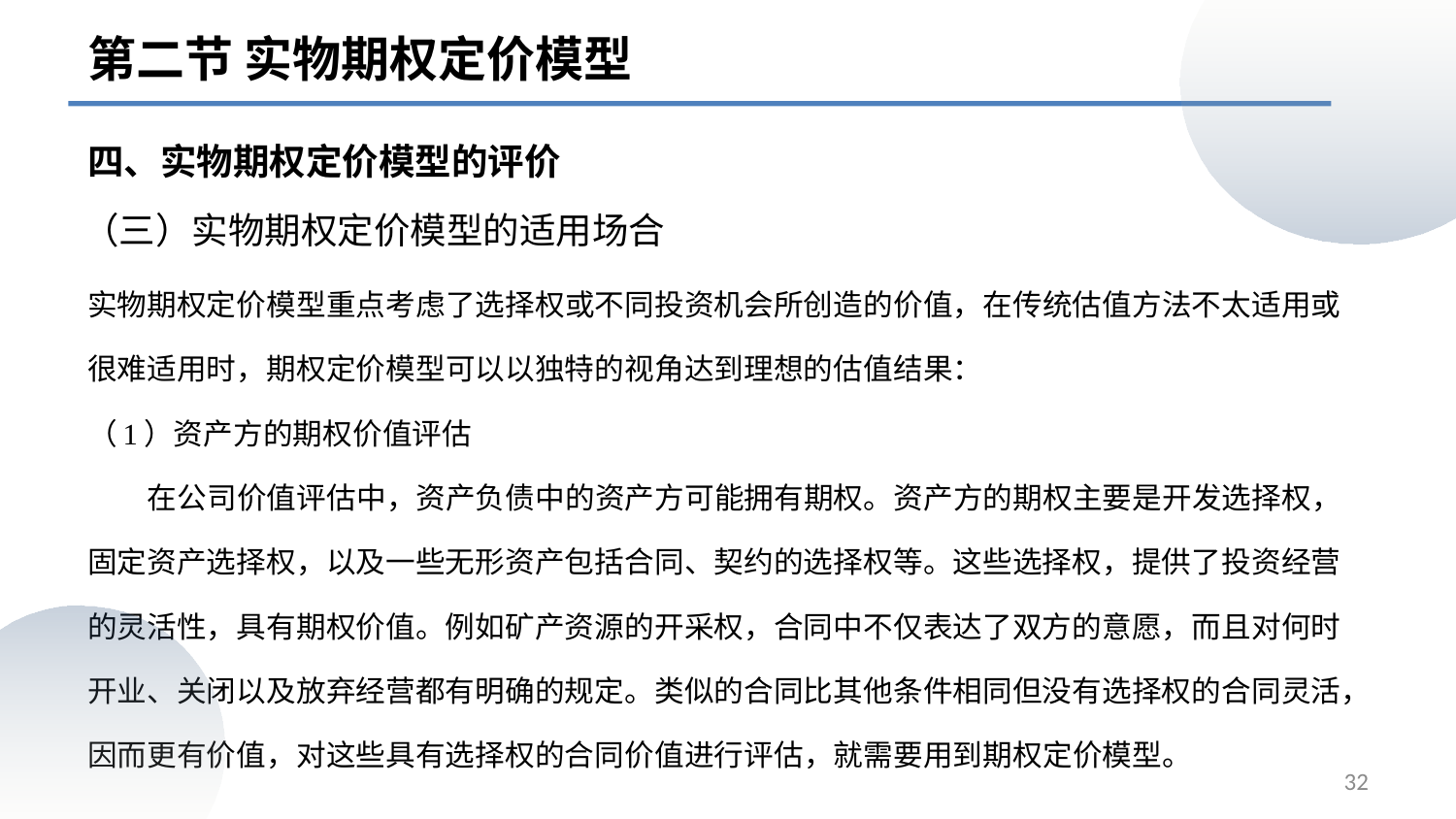

第二节 实物期权定价模型
四、实物期权定价模型的评价
# （三）实物期权定价模型的适用场合
实物期权定价模型重点考虑了选择权或不同投资机会所创造的价值，在传统估值方法不太适用或很难适用时，期权定价模型可以以独特的视角达到理想的估值结果：
（1）资产方的期权价值评估
        在公司价值评估中，资产负债中的资产方可能拥有期权。资产方的期权主要是开发选择权，固定资产选择权，以及一些无形资产包括合同、契约的选择权等。这些选择权，提供了投资经营的灵活性，具有期权价值。例如矿产资源的开采权，合同中不仅表达了双方的意愿，而且对何时开业、关闭以及放弃经营都有明确的规定。类似的合同比其他条件相同但没有选择权的合同灵活，因而更有价值，对这些具有选择权的合同价值进行评估，就需要用到期权定价模型。

32